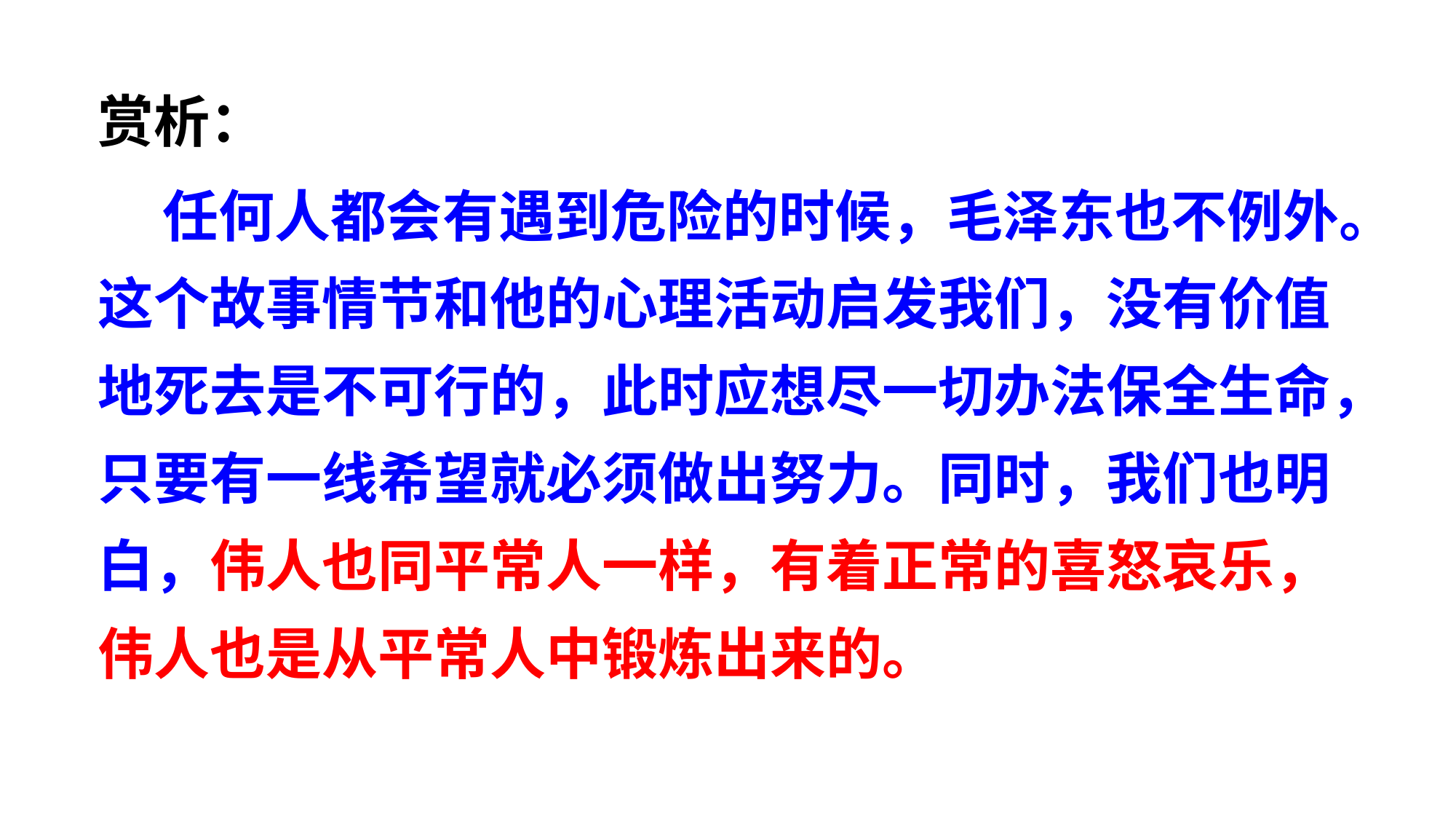

赏析：
    任何人都会有遇到危险的时候，毛泽东也不例外。这个故事情节和他的心理活动启发我们，没有价值地死去是不可行的，此时应想尽一切办法保全生命，只要有一线希望就必须做出努力。同时，我们也明白，伟人也同平常人一样，有着正常的喜怒哀乐，伟人也是从平常人中锻炼出来的。